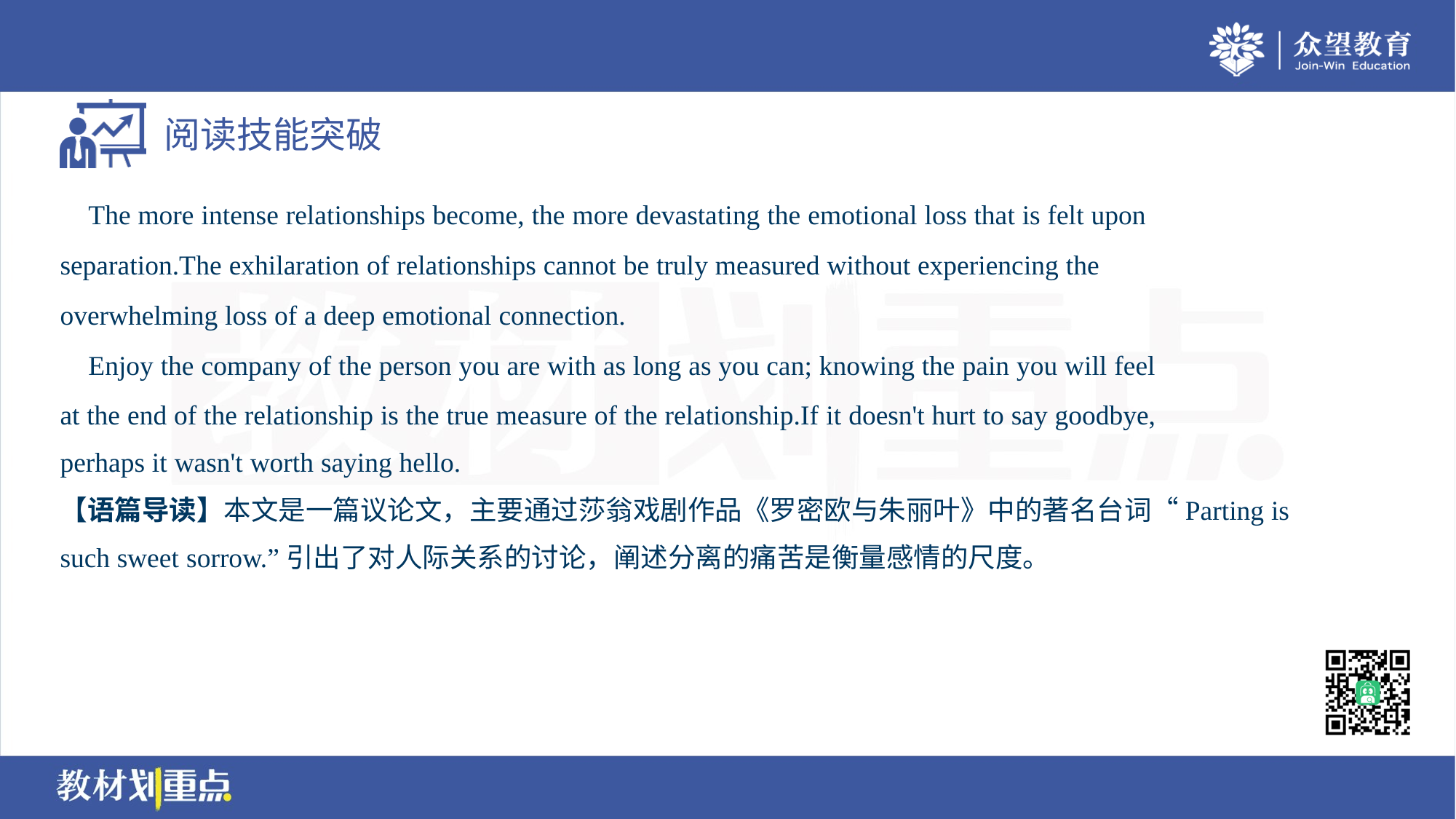

The more intense relationships become, the more devastating the emotional loss that is felt upon
separation.The exhilaration of relationships cannot be truly measured without experiencing the
overwhelming loss of a deep emotional connection.
    Enjoy the company of the person you are with as long as you can; knowing the pain you will feel
at the end of the relationship is the true measure of the relationship.If it doesn't hurt to say goodbye,
perhaps it wasn't worth saying hello.
【语篇导读】本文是一篇议论文，主要通过莎翁戏剧作品《罗密欧与朱丽叶》中的著名台词“Parting is
such sweet sorrow.”引出了对人际关系的讨论，阐述分离的痛苦是衡量感情的尺度。